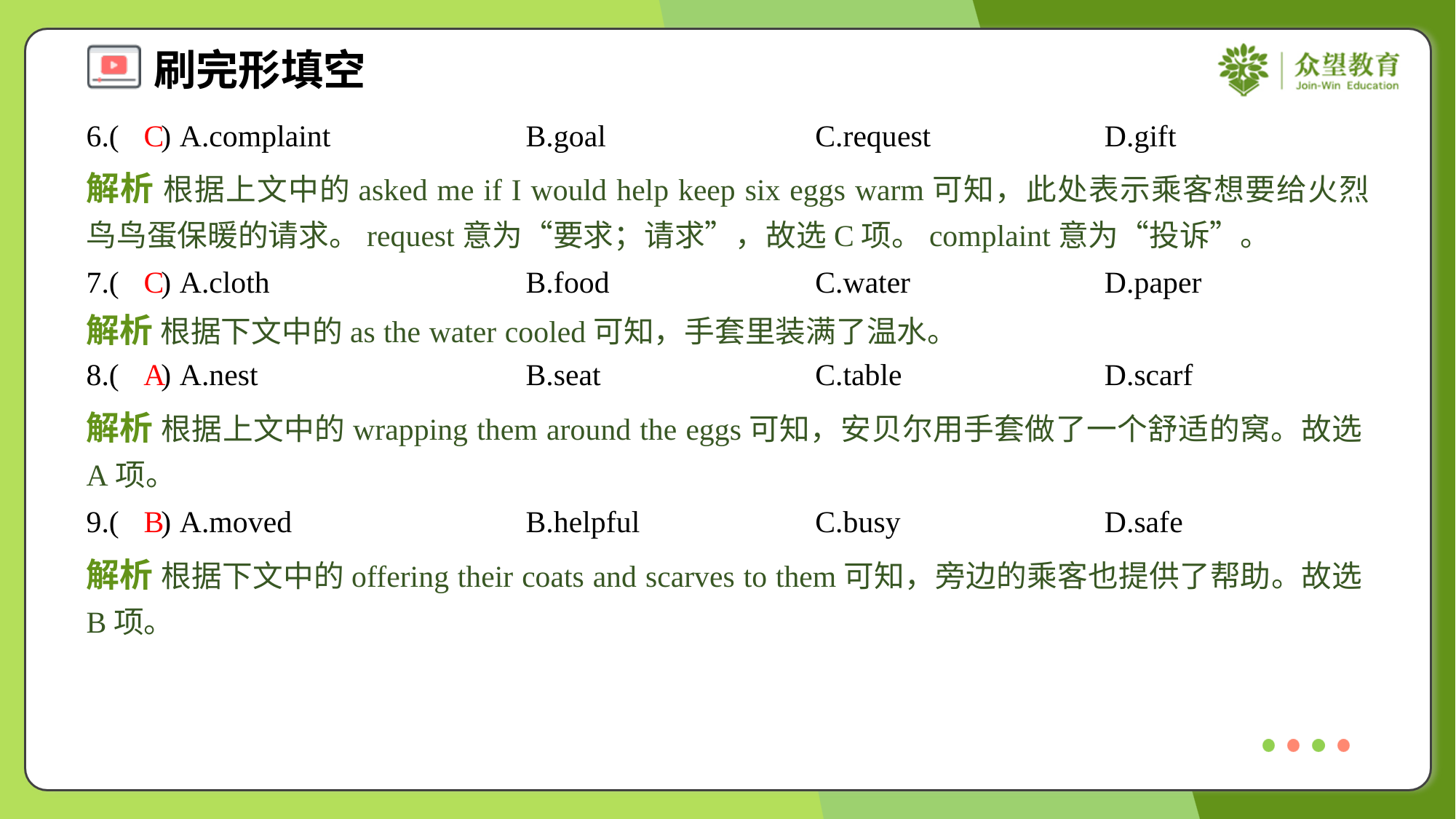

6.(     ) A.complaint	B.goal	C.request	D.gift
C
解析 根据上文中的asked me if I would help keep six eggs warm可知，此处表示乘客想要给火烈鸟鸟蛋保暖的请求。request意为“要求；请求”，故选C项。complaint意为“投诉”。
7.(     ) A.cloth	B.food	C.water	D.paper
C
解析 根据下文中的as the water cooled可知，手套里装满了温水。
8.(     ) A.nest	B.seat	C.table	D.scarf
A
解析 根据上文中的wrapping them around the eggs可知，安贝尔用手套做了一个舒适的窝。故选A项。
9.(     ) A.moved	B.helpful	C.busy	D.safe
B
解析 根据下文中的offering their coats and scarves to them可知，旁边的乘客也提供了帮助。故选B项。